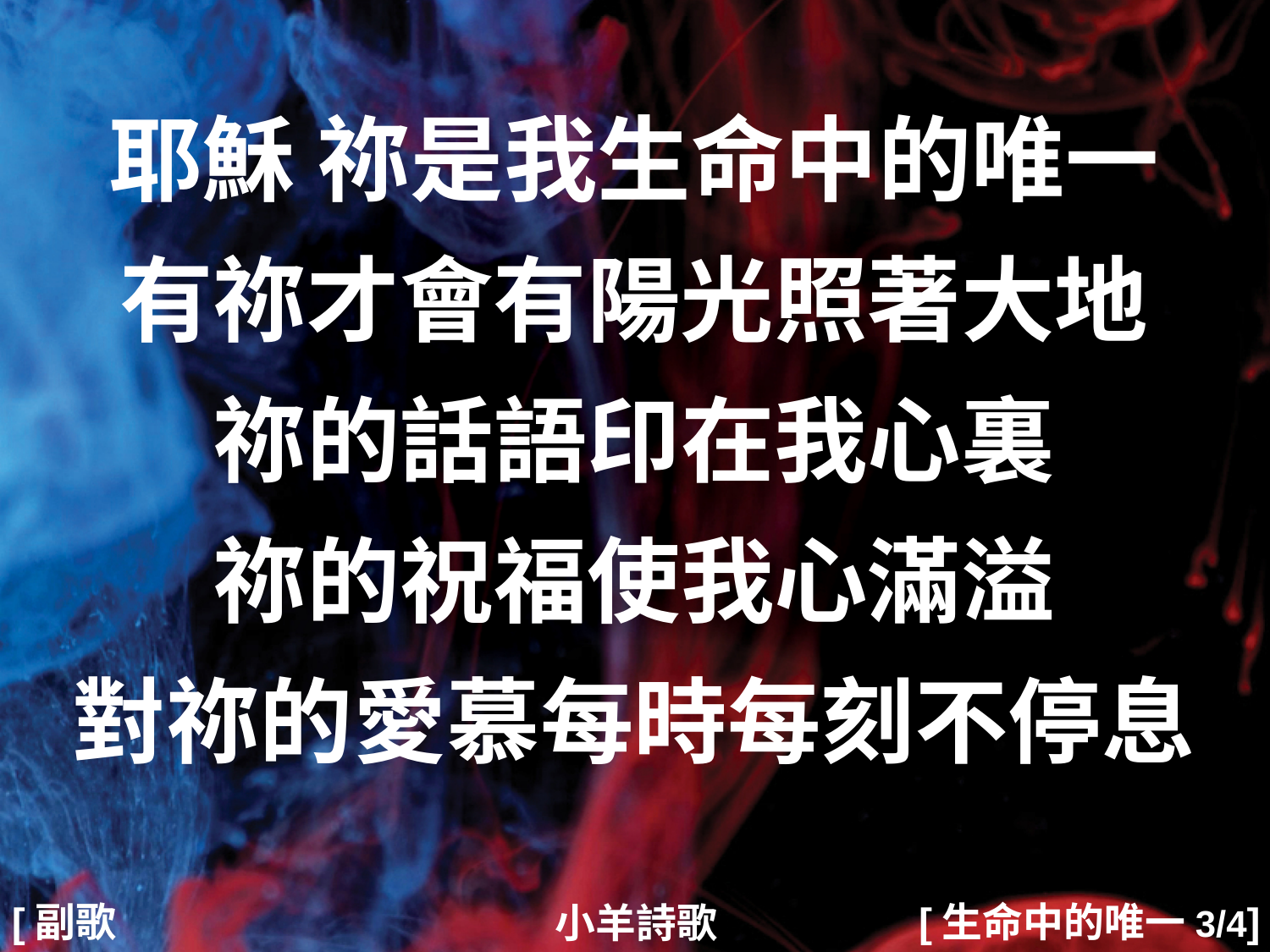

耶穌 祢是我生命中的唯一

有祢才會有陽光照著大地

祢的話語印在我心裏

祢的祝福使我心滿溢

對祢的愛慕每時每刻不停息

#

[副歌1]
[生命中的唯一3/4]
小羊詩歌